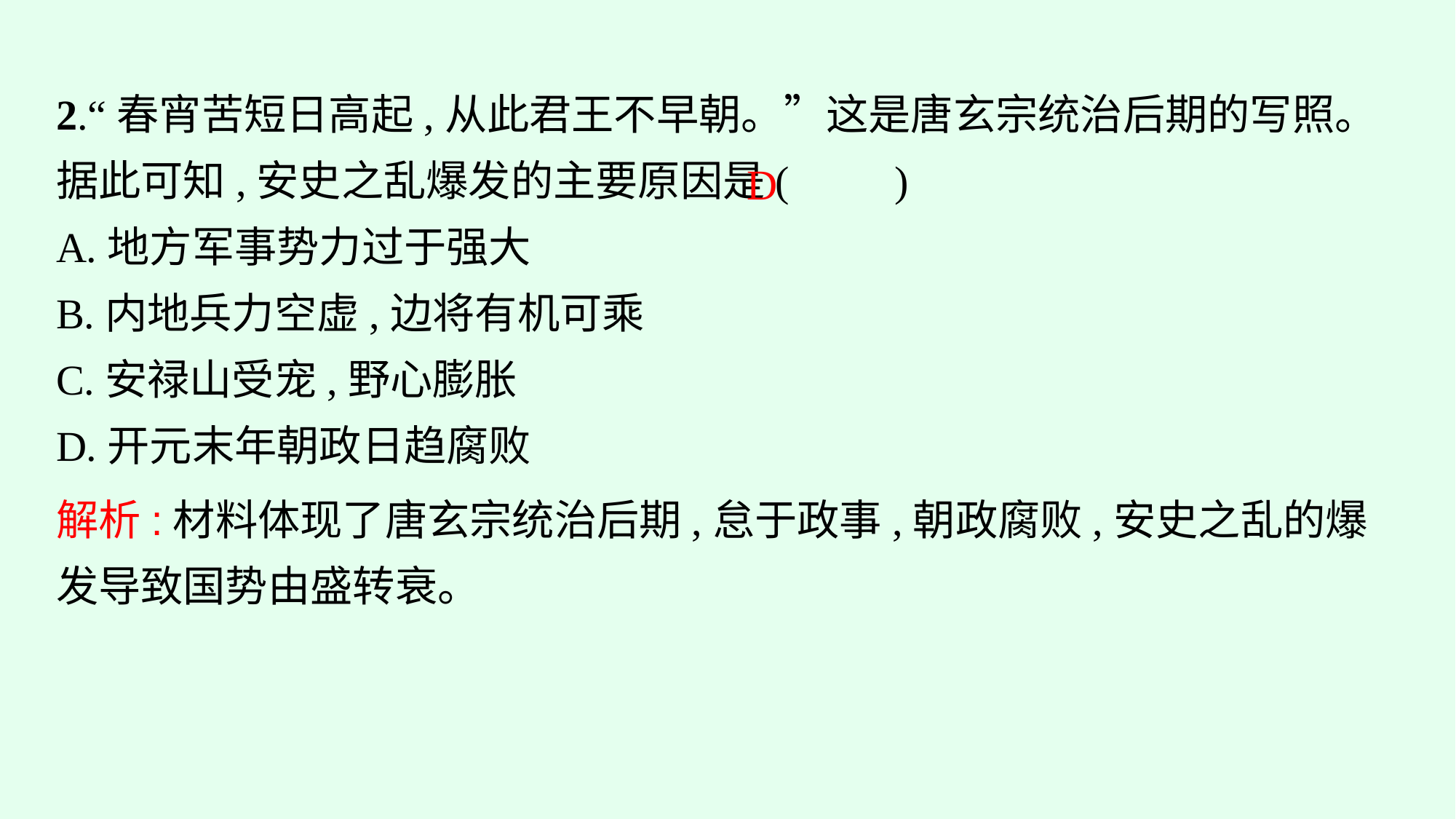

2.“春宵苦短日高起,从此君王不早朝。”这是唐玄宗统治后期的写照。据此可知,安史之乱爆发的主要原因是(　　)
A.地方军事势力过于强大
B.内地兵力空虚,边将有机可乘
C.安禄山受宠,野心膨胀
D.开元末年朝政日趋腐败
D
解析:材料体现了唐玄宗统治后期,怠于政事,朝政腐败,安史之乱的爆发导致国势由盛转衰。